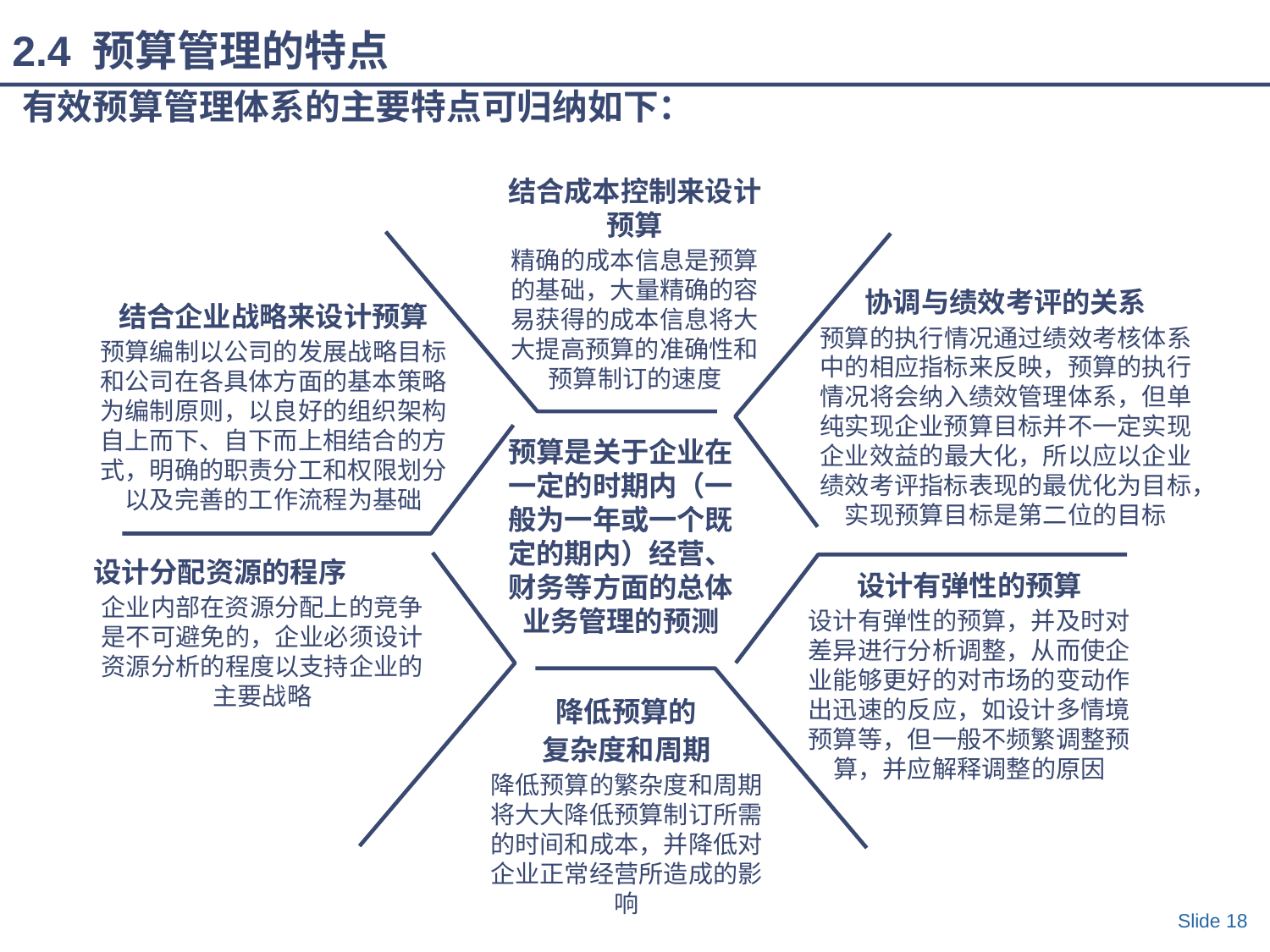

2.4 预算管理的特点
# 有效预算管理体系的主要特点可归纳如下：

结合成本控制来设计预算
精确的成本信息是预算的基础，大量精确的容易获得的成本信息将大大提高预算的准确性和预算制订的速度

协调与绩效考评的关系
预算的执行情况通过绩效考核体系中的相应指标来反映，预算的执行情况将会纳入绩效管理体系，但单纯实现企业预算目标并不一定实现企业效益的最大化，所以应以企业绩效考评指标表现的最优化为目标，实现预算目标是第二位的目标
结合企业战略来设计预算
预算编制以公司的发展战略目标和公司在各具体方面的基本策略为编制原则，以良好的组织架构自上而下、自下而上相结合的方式，明确的职责分工和权限划分以及完善的工作流程为基础
预算是关于企业在一定的时期内（一般为一年或一个既定的期内）经营、财务等方面的总体业务管理的预测
设计分配资源的程序
企业内部在资源分配上的竞争是不可避免的，企业必须设计资源分析的程度以支持企业的主要战略
设计有弹性的预算
设计有弹性的预算，并及时对差异进行分析调整，从而使企业能够更好的对市场的变动作出迅速的反应，如设计多情境预算等，但一般不频繁调整预算，并应解释调整的原因
降低预算的
复杂度和周期
降低预算的繁杂度和周期将大大降低预算制订所需的时间和成本，并降低对企业正常经营所造成的影响
Slide 18